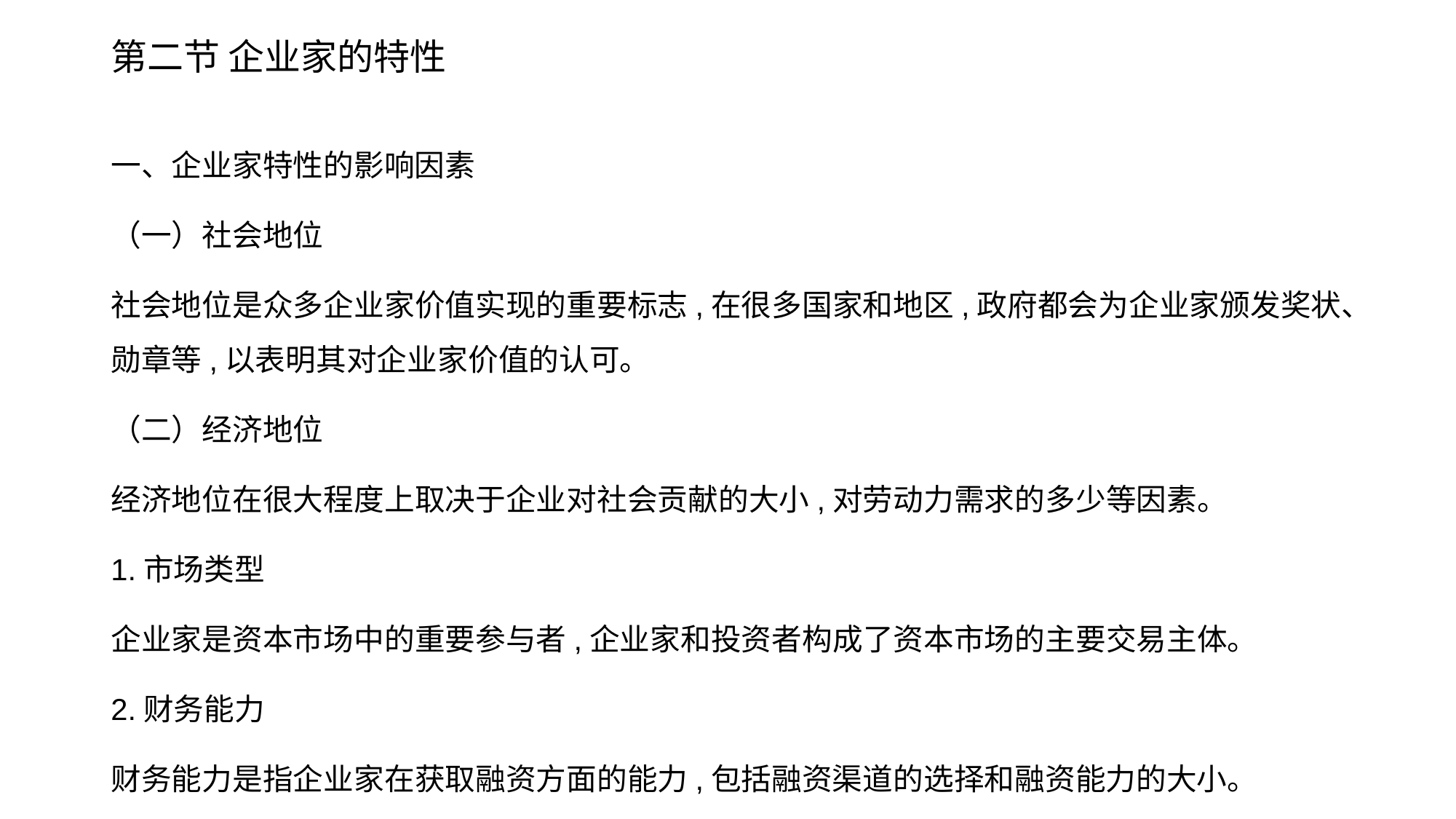

# 第二节 企业家的特性
一、企业家特性的影响因素
（一）社会地位
社会地位是众多企业家价值实现的重要标志,在很多国家和地区,政府都会为企业家颁发奖状、勋章等,以表明其对企业家价值的认可。
（二）经济地位
经济地位在很大程度上取决于企业对社会贡献的大小,对劳动力需求的多少等因素。
1.市场类型
企业家是资本市场中的重要参与者,企业家和投资者构成了资本市场的主要交易主体。
2.财务能力
财务能力是指企业家在获取融资方面的能力,包括融资渠道的选择和融资能力的大小。